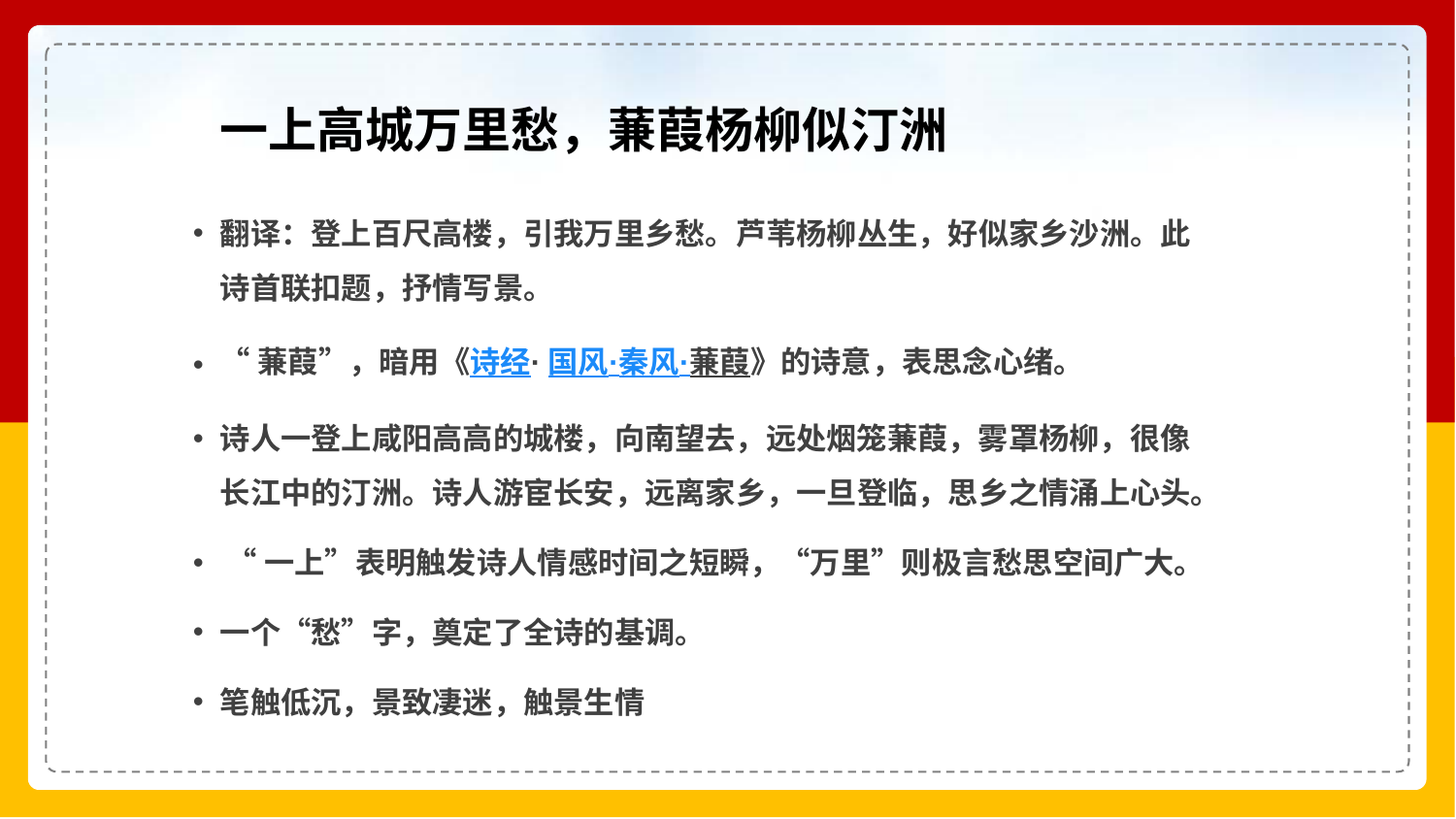

# 一上高城万里愁，蒹葭杨柳似汀洲
翻译：登上百尺高楼，引我万里乡愁。芦苇杨柳丛生，好似家乡沙洲。此诗首联扣题，抒情写景。
“蒹葭”，暗用《诗经·国风·秦风·蒹葭》的诗意，表思念心绪。
诗人一登上咸阳高高的城楼，向南望去，远处烟笼蒹葭，雾罩杨柳，很像长江中的汀洲。诗人游宦长安，远离家乡，一旦登临，思乡之情涌上心头。
 “一上”表明触发诗人情感时间之短瞬，“万里”则极言愁思空间广大。
一个“愁”字，奠定了全诗的基调。
笔触低沉，景致凄迷，触景生情